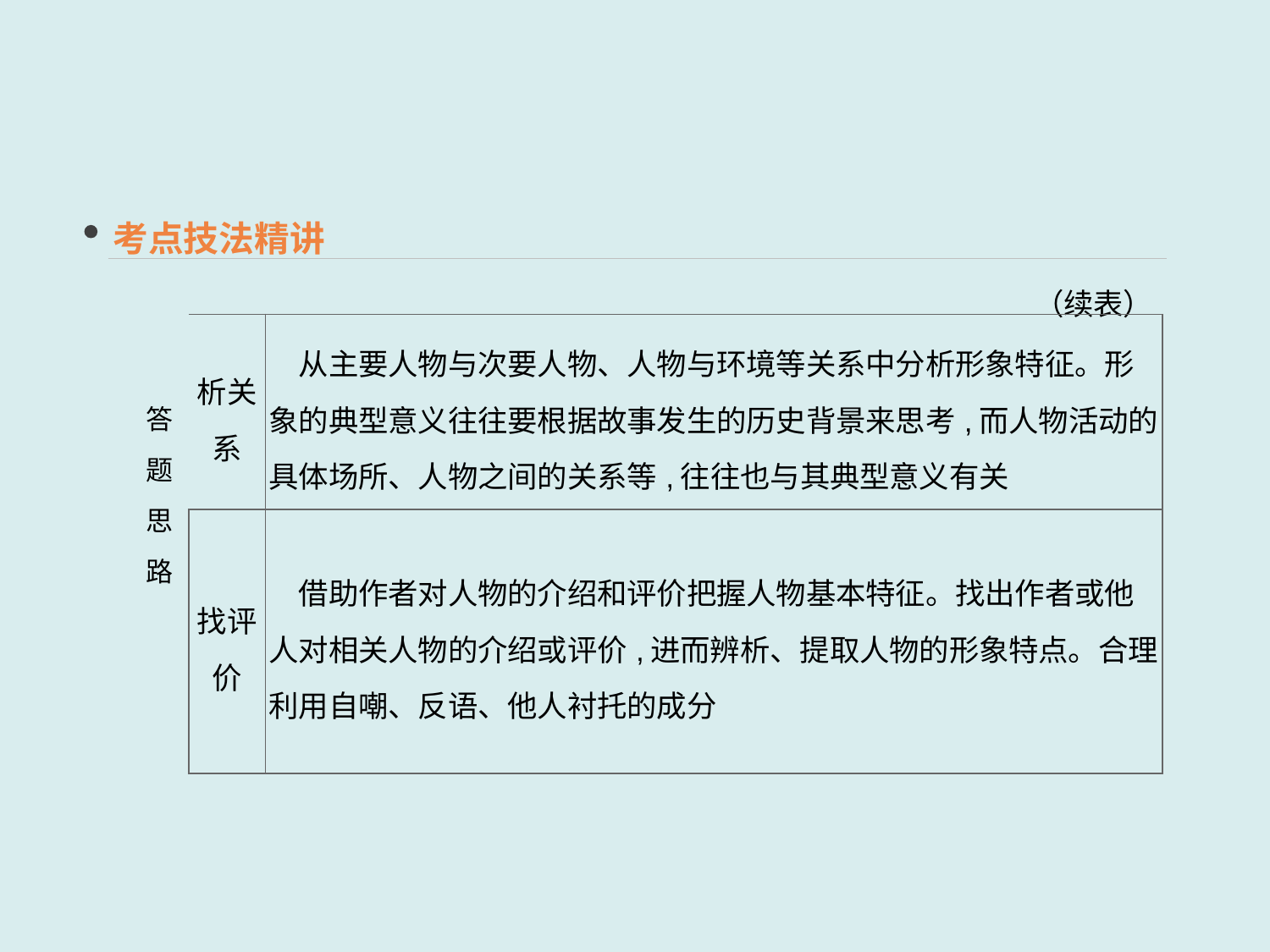

考点技法精讲

（续表）
| 答题 思路 | 析关系 | 从主要人物与次要人物、人物与环境等关系中分析形象特征。形象的典型意义往往要根据故事发生的历史背景来思考,而人物活动的具体场所、人物之间的关系等,往往也与其典型意义有关 |
| --- | --- | --- |
|  | 找评价 | 借助作者对人物的介绍和评价把握人物基本特征。找出作者或他人对相关人物的介绍或评价,进而辨析、提取人物的形象特点。合理利用自嘲、反语、他人衬托的成分 |